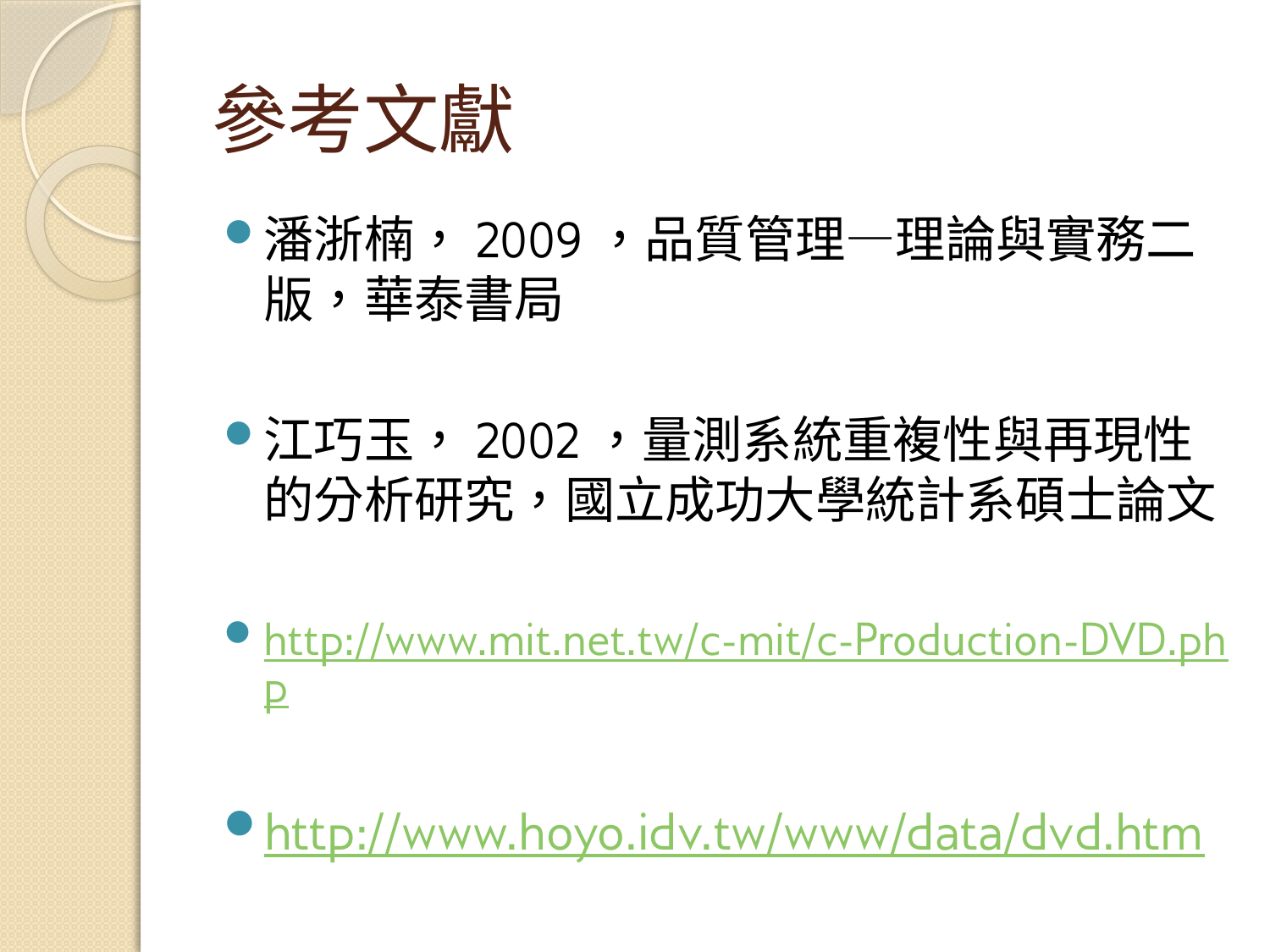

# 參考文獻
潘浙楠，2009，品質管理—理論與實務二版，華泰書局

江巧玉，2002，量測系統重複性與再現性的分析研究，國立成功大學統計系碩士論文

http://www.mit.net.tw/c-mit/c-Production-DVD.php

http://www.hoyo.idv.tw/www/data/dvd.htm